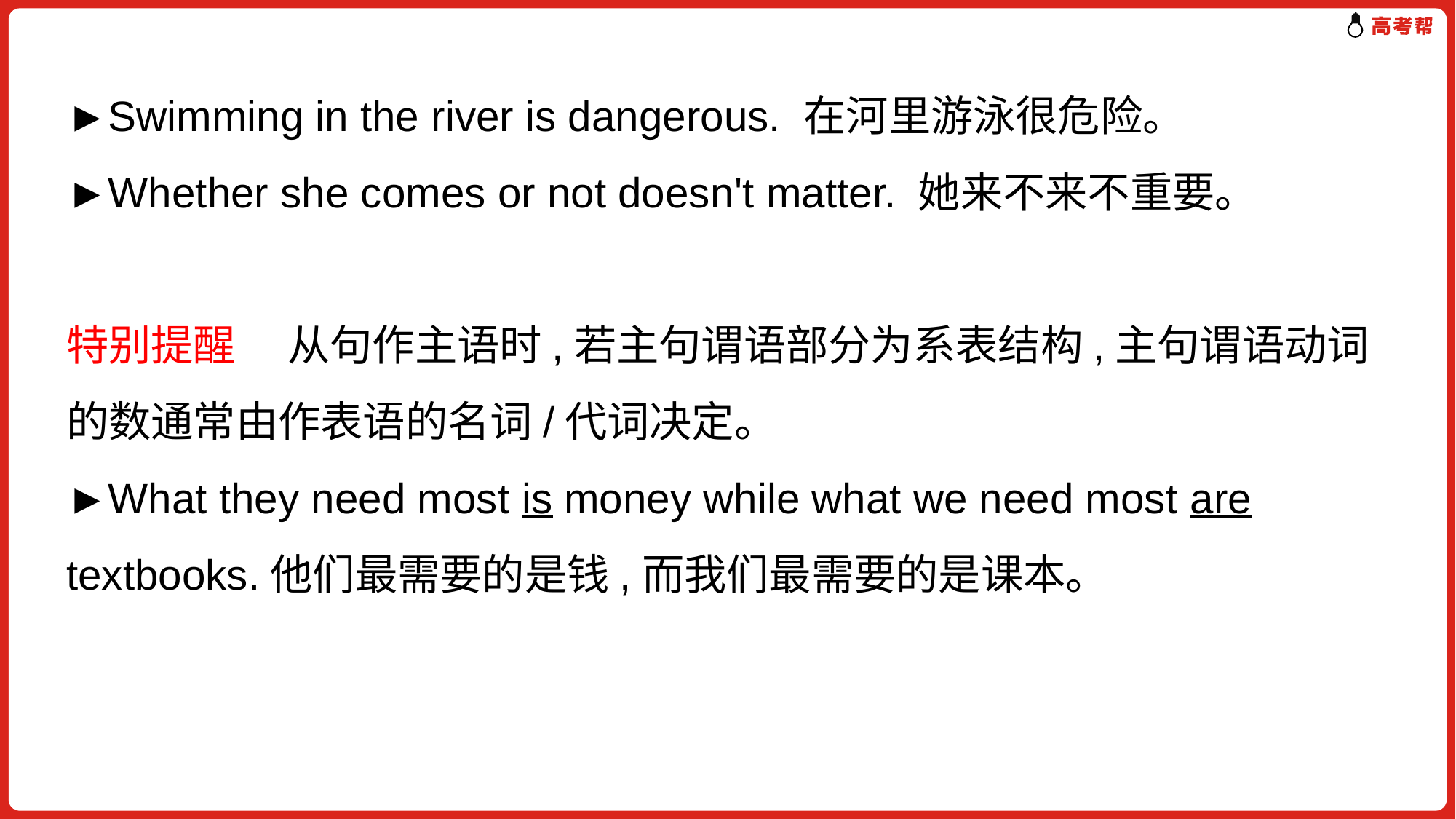

►Swimming in the river is dangerous. 在河里游泳很危险。
►Whether she comes or not doesn't matter. 她来不来不重要。

特别提醒　 从句作主语时,若主句谓语部分为系表结构,主句谓语动词的数通常由作表语的名词/代词决定。
►What they need most is money while what we need most are textbooks.他们最需要的是钱,而我们最需要的是课本。